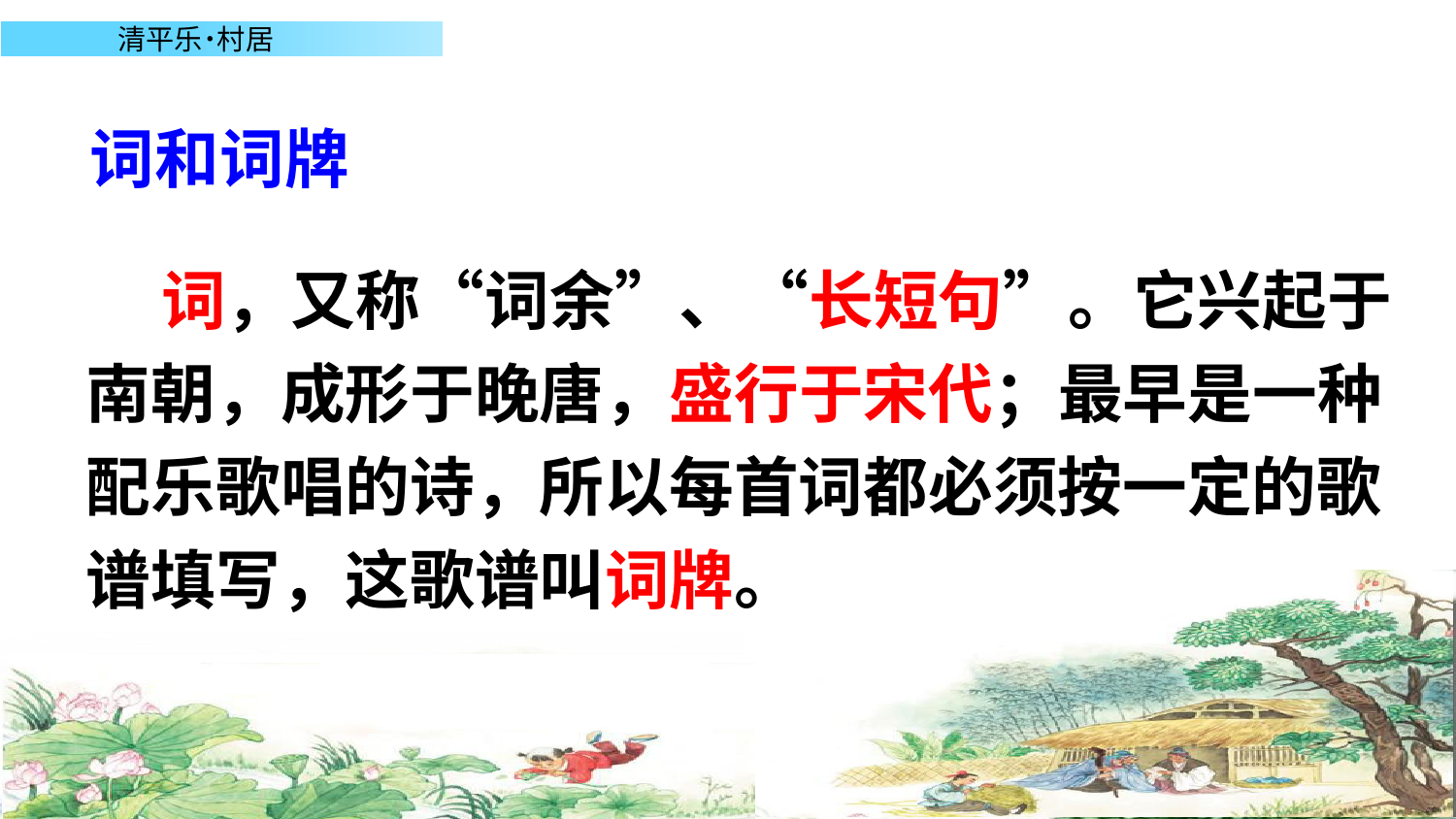

词和词牌
    词，又称“词余”、“长短句”。它兴起于南朝，成形于晚唐，盛行于宋代；最早是一种配乐歌唱的诗，所以每首词都必须按一定的歌谱填写，这歌谱叫词牌。